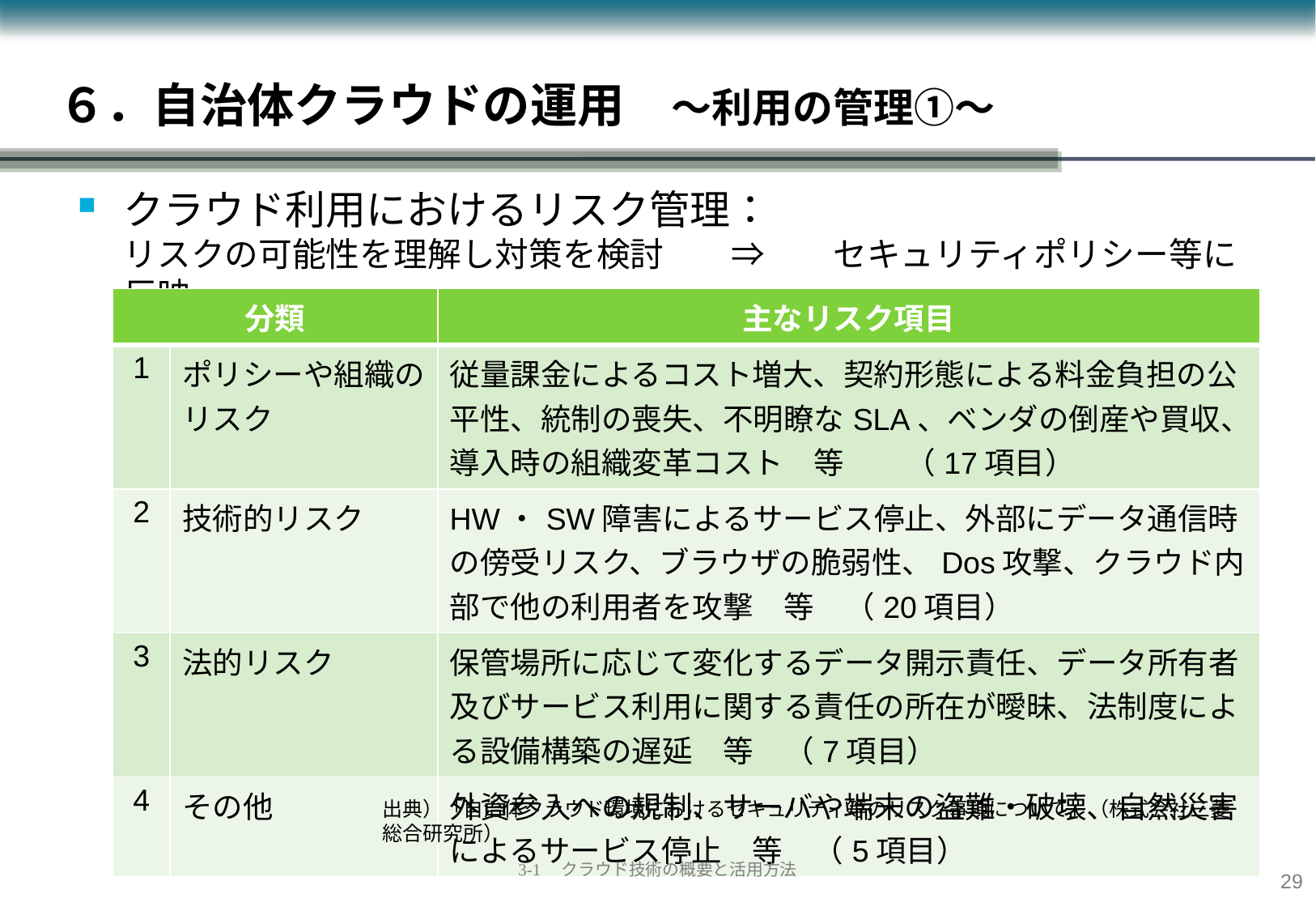

# ６．自治体クラウドの運用　～利用の管理①～
クラウド利用におけるリスク管理：　
リスクの可能性を理解し対策を検討　　⇒　　セキュリティポリシー等に反映
| 分類 |  | 主なリスク項目 |
| --- | --- | --- |
| 1 | ポリシーや組織のリスク | 従量課金によるコスト増大、契約形態による料金負担の公平性、統制の喪失、不明瞭なSLA、ベンダの倒産や買収、導入時の組織変革コスト　等　　（17項目） |
| 2 | 技術的リスク | HW・SW障害によるサービス停止、外部にデータ通信時の傍受リスク、ブラウザの脆弱性、Dos攻撃、クラウド内部で他の利用者を攻撃　等　（20項目） |
| 3 | 法的リスク | 保管場所に応じて変化するデータ開示責任、データ所有者及びサービス利用に関する責任の所在が曖昧、法制度による設備構築の遅延　等　（7項目） |
| 4 | その他 | 外資参入への規制、サーバや端末の盗難・破壊、自然災害によるサービス停止　等　（5項目） |
出典）「自治体クラウド環境におけるセキュリティ等のリスク事項について」（株式会社三菱総合研究所）
29
3-1　クラウド技術の概要と活用方法